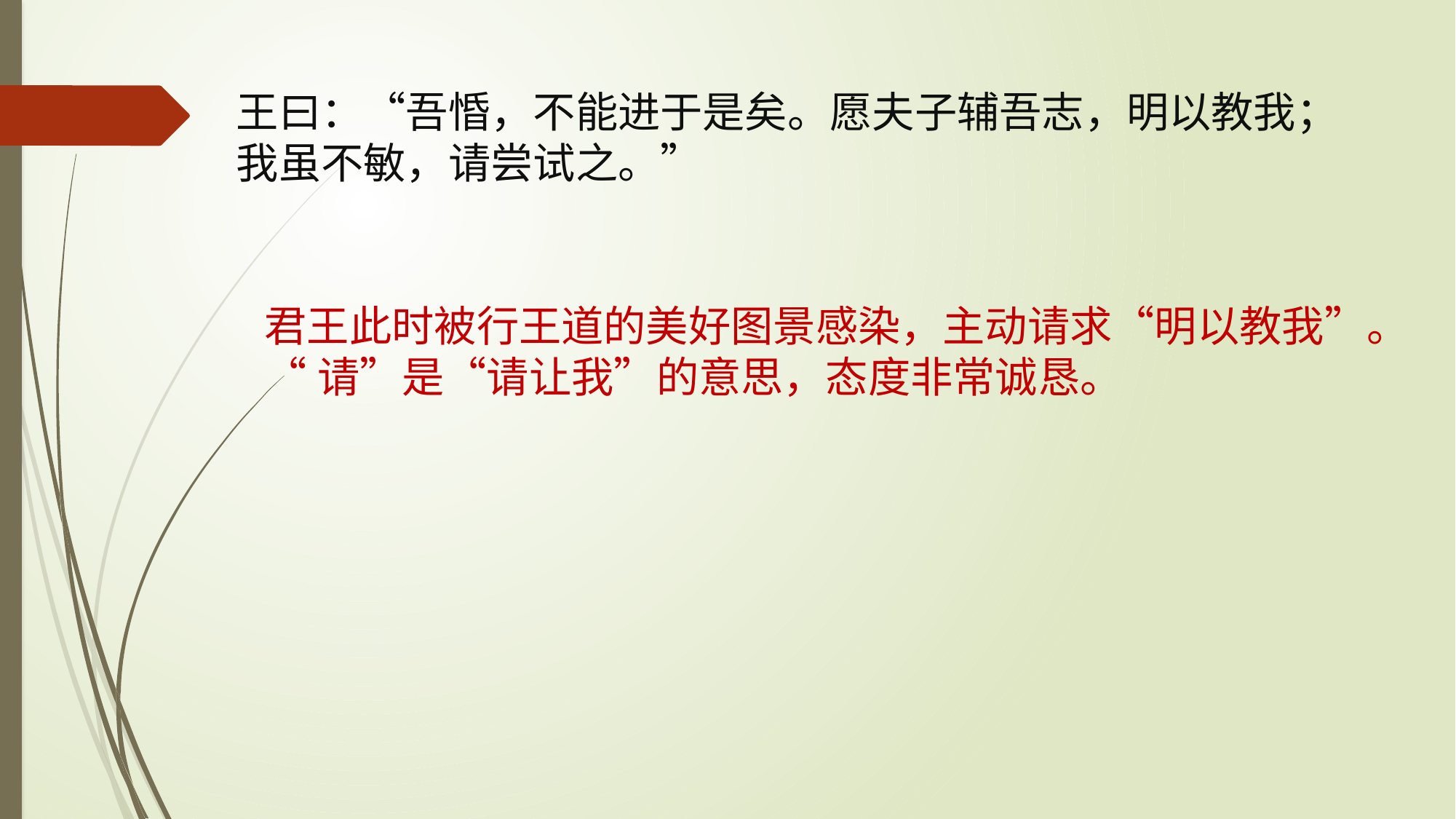

王曰：“吾惛，不能进于是矣。愿夫子辅吾志，明以教我；
我虽不敏，请尝试之。”
君王此时被行王道的美好图景感染，主动请求“明以教我”。
“请”是“请让我”的意思，态度非常诚恳。